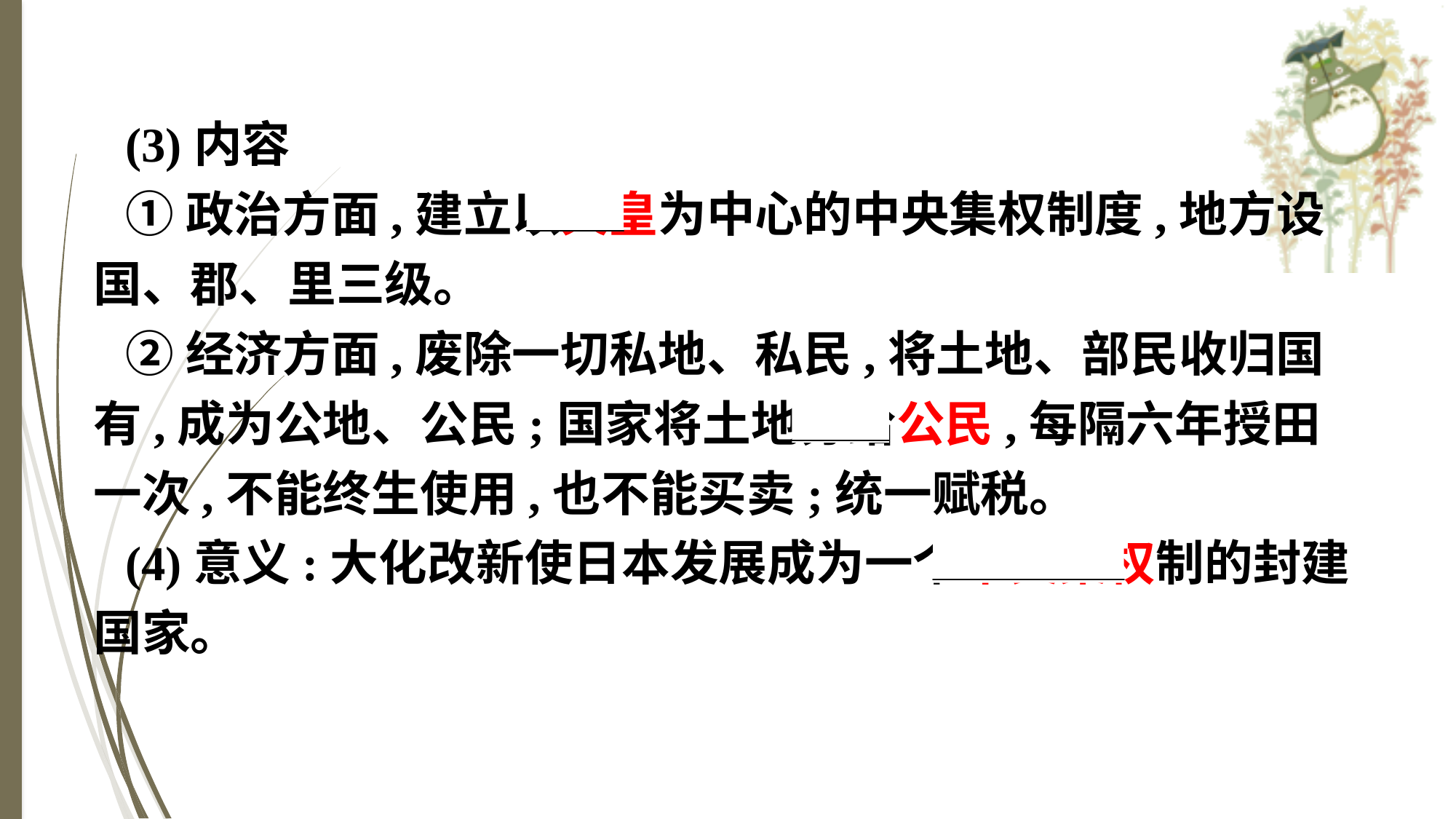

(3)内容
①政治方面,建立以天皇为中心的中央集权制度,地方设国、郡、里三级。
②经济方面,废除一切私地、私民,将土地、部民收归国有,成为公地、公民;国家将土地分给公民,每隔六年授田一次,不能终生使用,也不能买卖;统一赋税。
(4)意义:大化改新使日本发展成为一个中央集权制的封建国家。